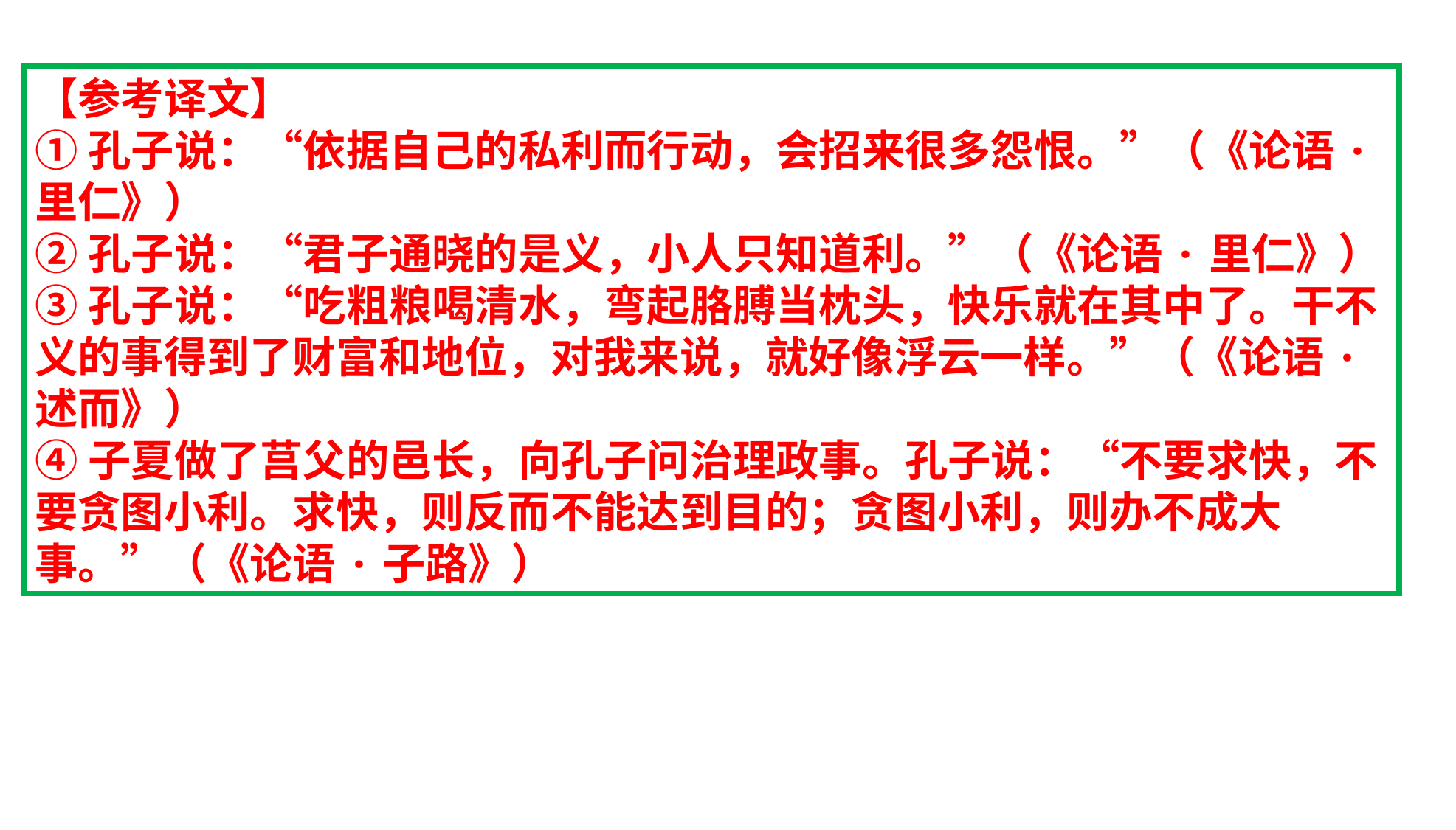

【参考译文】
①孔子说：“依据自己的私利而行动，会招来很多怨恨。”（《论语·里仁》）
②孔子说：“君子通晓的是义，小人只知道利。”（《论语·里仁》）
③孔子说：“吃粗粮喝清水，弯起胳膊当枕头，快乐就在其中了。干不义的事得到了财富和地位，对我来说，就好像浮云一样。”（《论语·述而》）
④子夏做了莒父的邑长，向孔子问治理政事。孔子说：“不要求快，不要贪图小利。求快，则反而不能达到目的；贪图小利，则办不成大事。”（《论语·子路》）